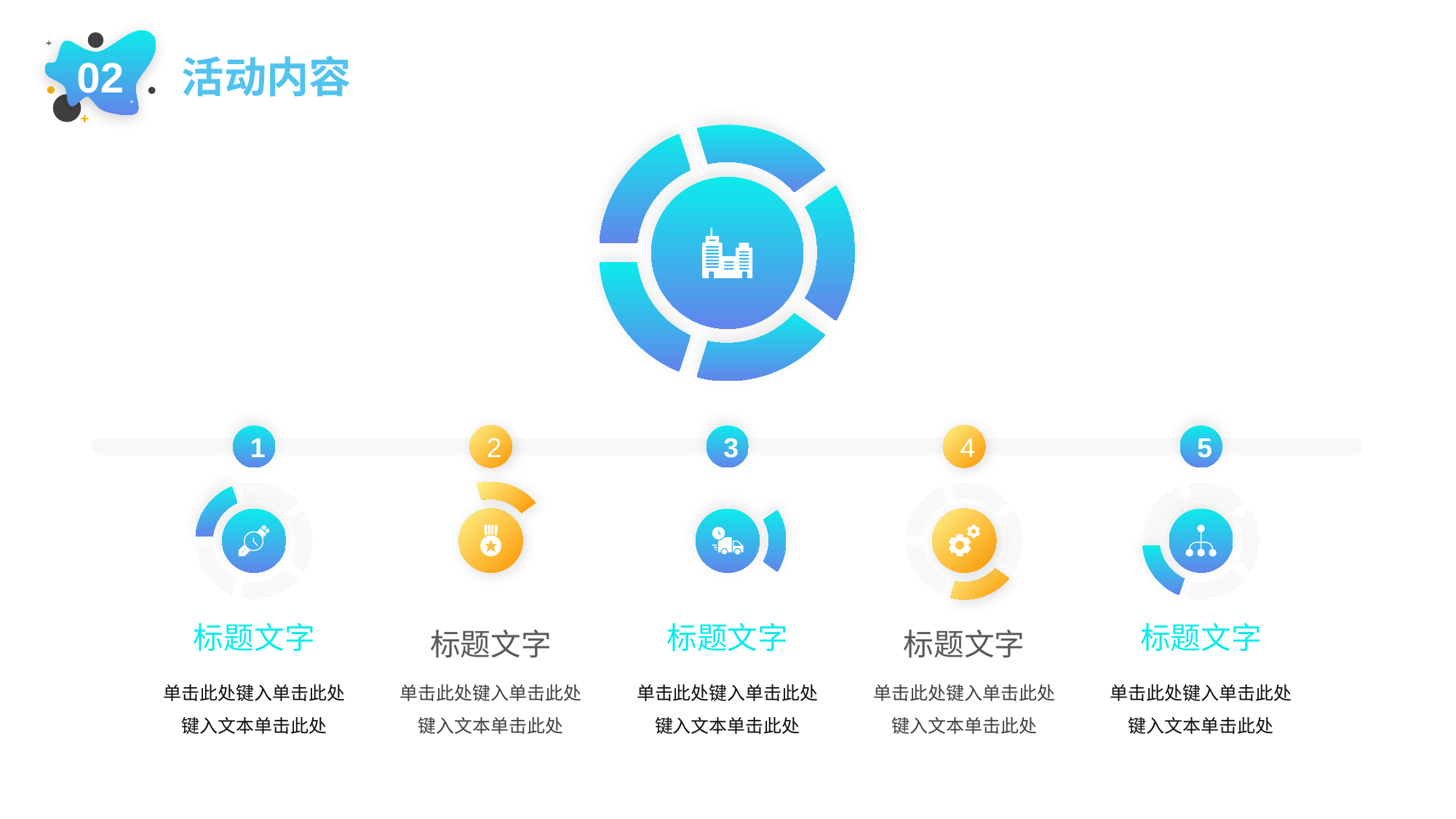

活动内容
02

1
2
3
4
5

标题文字
标题文字
标题文字
标题文字
标题文字
单击此处键入单击此处
键入文本单击此处
单击此处键入单击此处
键入文本单击此处
单击此处键入单击此处
键入文本单击此处
单击此处键入单击此处
键入文本单击此处
单击此处键入单击此处
键入文本单击此处